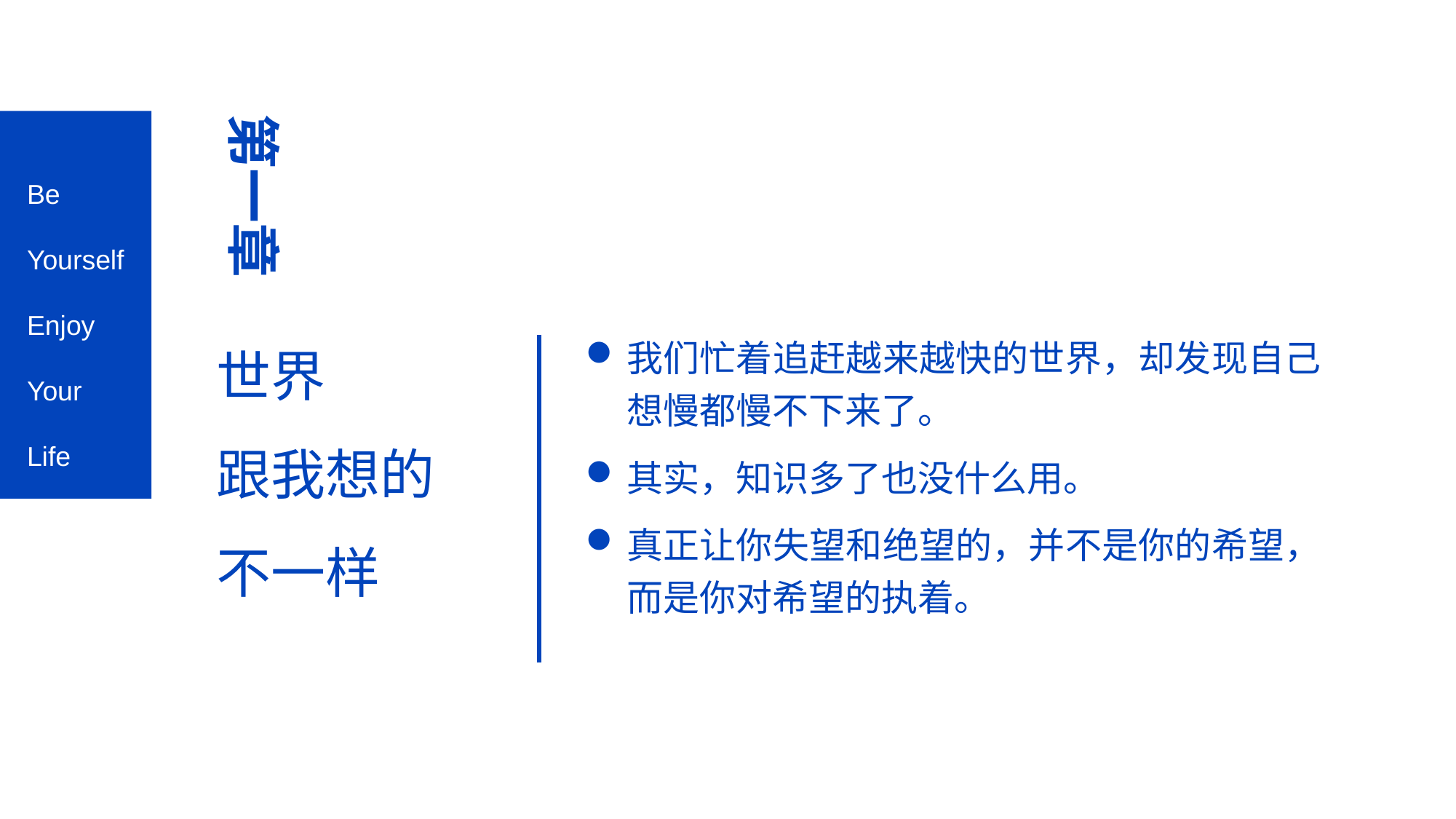

第一章

Be
Yourself
Enjoy
Your
Life
世界
跟我想的
不一样
我们忙着追赶越来越快的世界，却发现自己想慢都慢不下来了。
其实，知识多了也没什么用。
真正让你失望和绝望的，并不是你的希望，而是你对希望的执着。